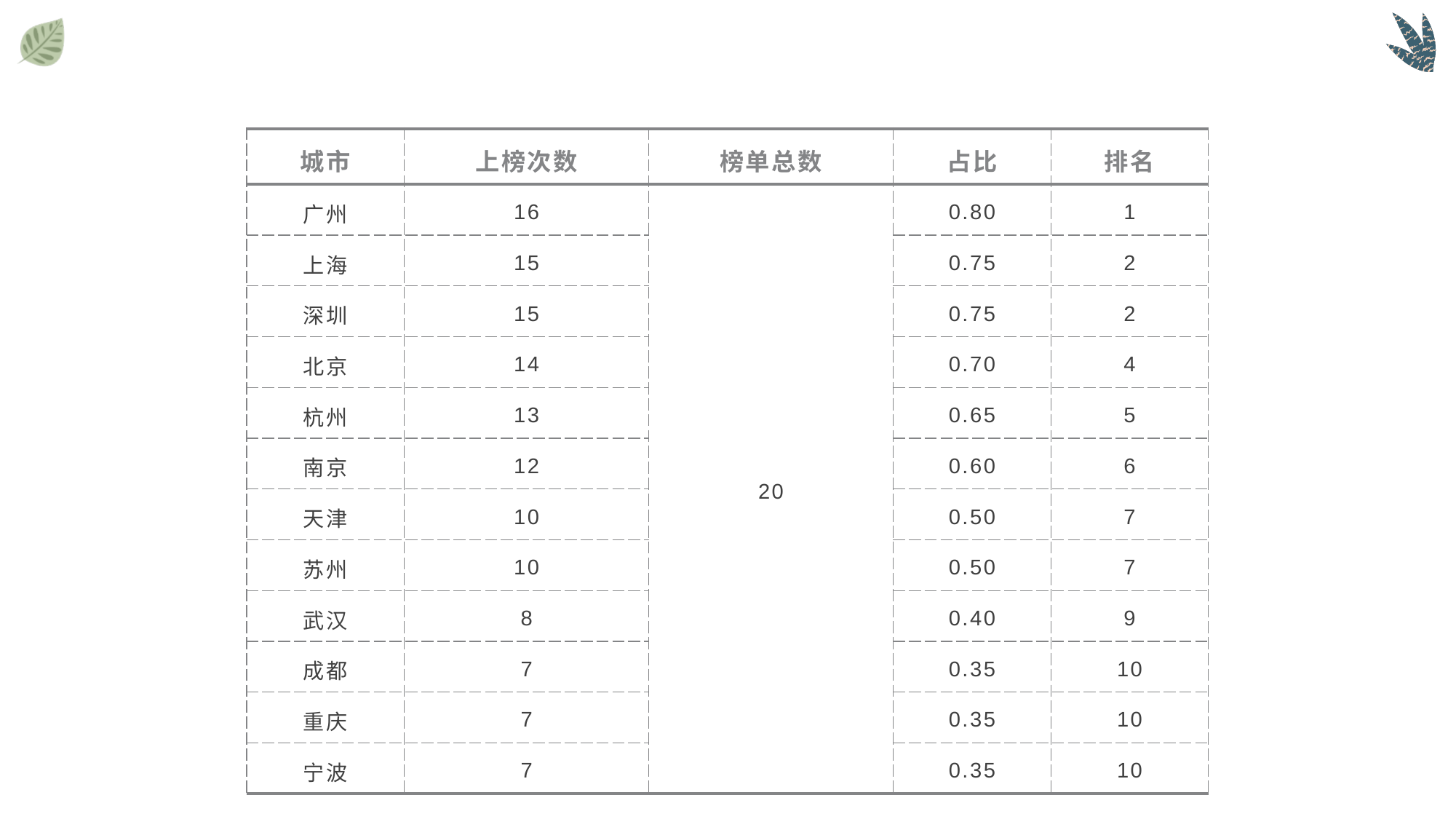

#
| 城市 | 上榜次数 | 榜单总数 | 占比 | 排名 |
| --- | --- | --- | --- | --- |
| 广州 | 16 | 20 | 0.80 | 1 |
| 上海 | 15 |  | 0.75 | 2 |
| 深圳 | 15 |  | 0.75 | 2 |
| 北京 | 14 |  | 0.70 | 4 |
| 杭州 | 13 |  | 0.65 | 5 |
| 南京 | 12 |  | 0.60 | 6 |
| 天津 | 10 |  | 0.50 | 7 |
| 苏州 | 10 |  | 0.50 | 7 |
| 武汉 | 8 |  | 0.40 | 9 |
| 成都 | 7 |  | 0.35 | 10 |
| 重庆 | 7 |  | 0.35 | 10 |
| 宁波 | 7 |  | 0.35 | 10 |